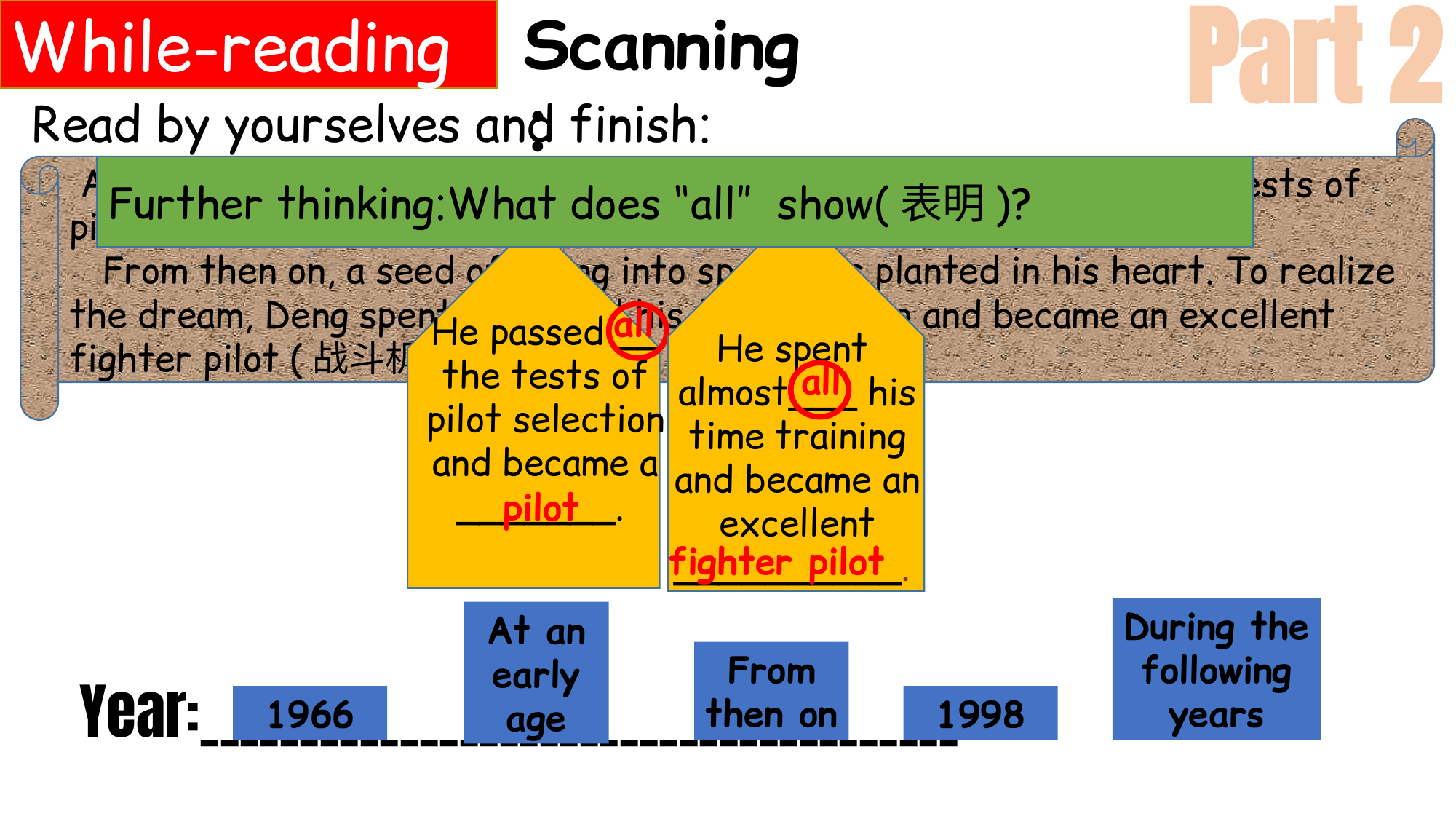

While-reading
Part 2
Scanning:
Read by yourselves and finish:

 At an early age, a special chance changed his life: he passed all the tests of pilot selection and became a pilot. His villagers were all proud of him.
   From then on, a seed of flying into space was planted in his heart. To realize the dream, Deng spent almost all his time training and became an excellent fighter pilot (战斗机飞行员).

Further thinking:What does “all”  show(表明)?

all
He passed __ the tests of pilot selection and became a _______.

He spent  almost___ his time training and became an excellent __________.
all

pilot
fighter pilot
During the following years
At an early age
From then on
Year:______________________________________
1966
1998